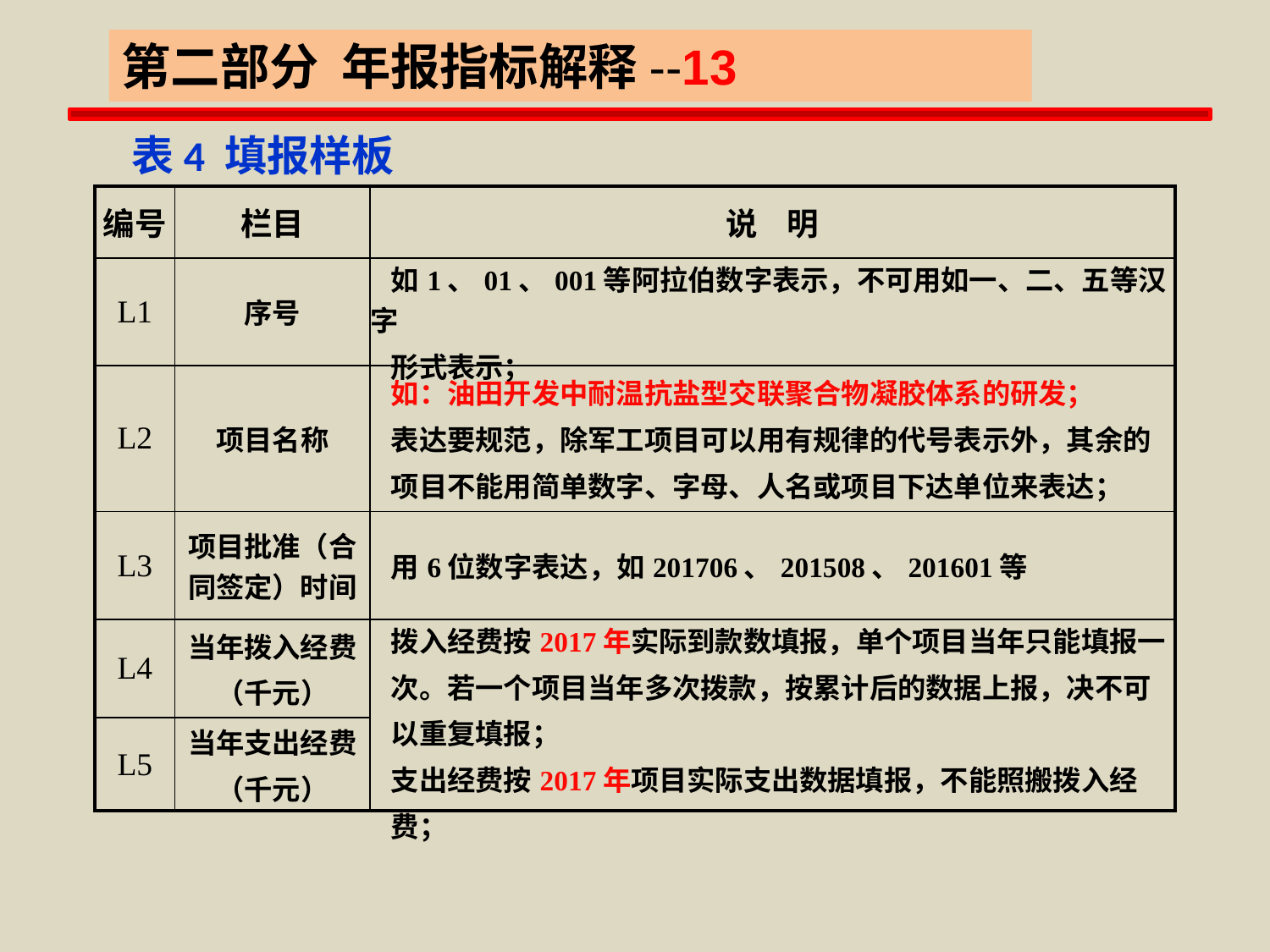

第二部分  年报指标解释--13

  表4 填报样板
| 编号 | 栏目 | 说 明 |
| --- | --- | --- |
| L1 | 序号 | 如1、01、001等阿拉伯数字表示，不可用如一、二、五等汉字 形式表示； |
| L2 | 项目名称 | 如：油田开发中耐温抗盐型交联聚合物凝胶体系的研发； 表达要规范，除军工项目可以用有规律的代号表示外，其余的 项目不能用简单数字、字母、人名或项目下达单位来表达； |
| L3 | 项目批准（合同签定）时间 | 用6位数字表达，如201706、201508、201601等 |
| L4 | 当年拨入经费 （千元） | 拨入经费按2017年实际到款数填报，单个项目当年只能填报一 次。若一个项目当年多次拨款，按累计后的数据上报，决不可 以重复填报； 支出经费按2017年项目实际支出数据填报，不能照搬拨入经 费； |
| L5 | 当年支出经费 （千元） |  |